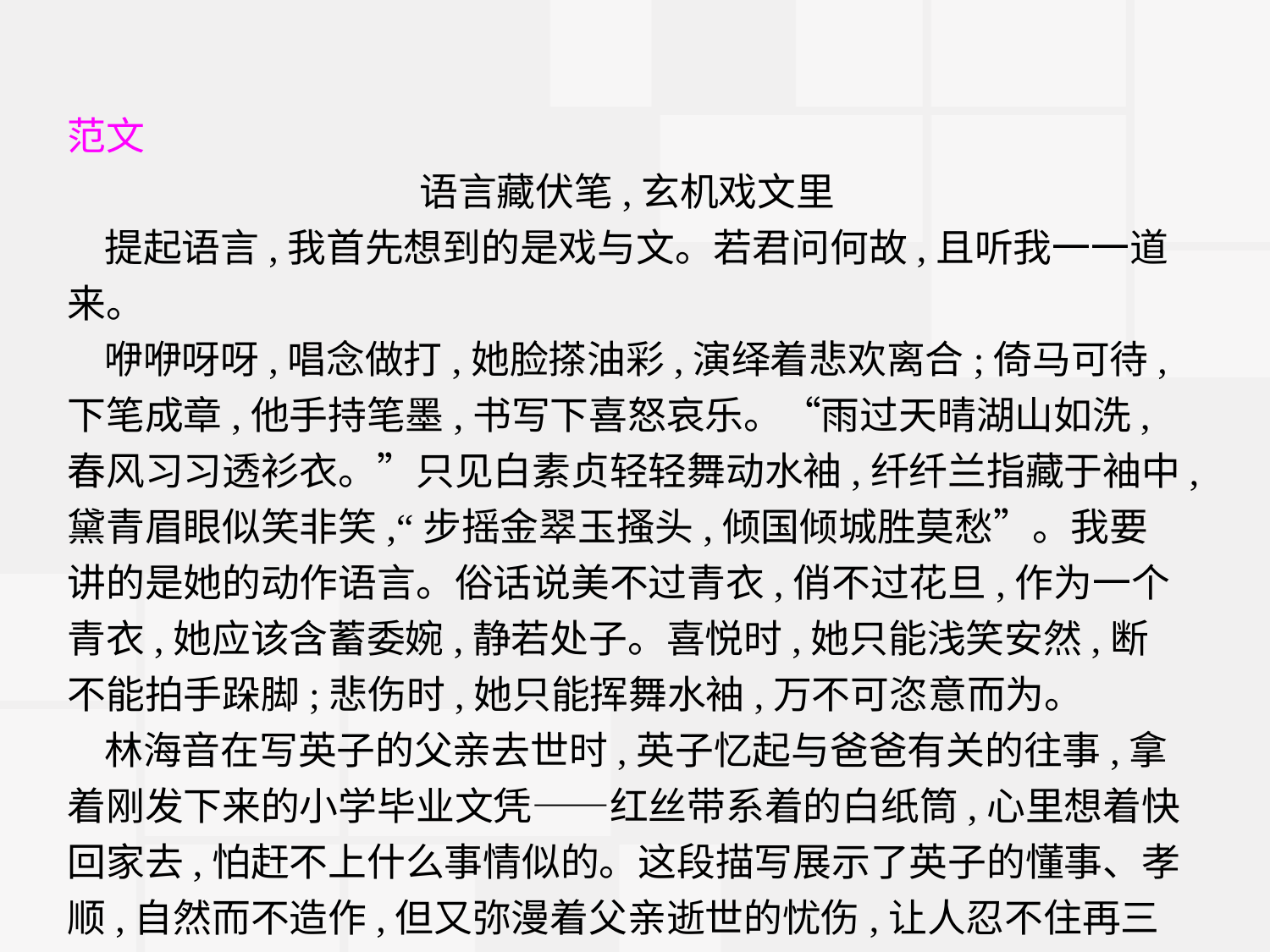

范文
语言藏伏笔,玄机戏文里
提起语言,我首先想到的是戏与文。若君问何故,且听我一一道来。
咿咿呀呀,唱念做打,她脸搽油彩,演绎着悲欢离合;倚马可待,下笔成章,他手持笔墨,书写下喜怒哀乐。“雨过天晴湖山如洗,春风习习透衫衣。”只见白素贞轻轻舞动水袖,纤纤兰指藏于袖中,黛青眉眼似笑非笑,“步摇金翠玉搔头,倾国倾城胜莫愁”。我要讲的是她的动作语言。俗话说美不过青衣,俏不过花旦,作为一个青衣,她应该含蓄委婉,静若处子。喜悦时,她只能浅笑安然,断不能拍手跺脚;悲伤时,她只能挥舞水袖,万不可恣意而为。
林海音在写英子的父亲去世时,英子忆起与爸爸有关的往事,拿着刚发下来的小学毕业文凭——红丝带系着的白纸筒,心里想着快回家去,怕赶不上什么事情似的。这段描写展示了英子的懂事、孝顺,自然而不造作,但又弥漫着父亲逝世的忧伤,让人忍不住再三品读。